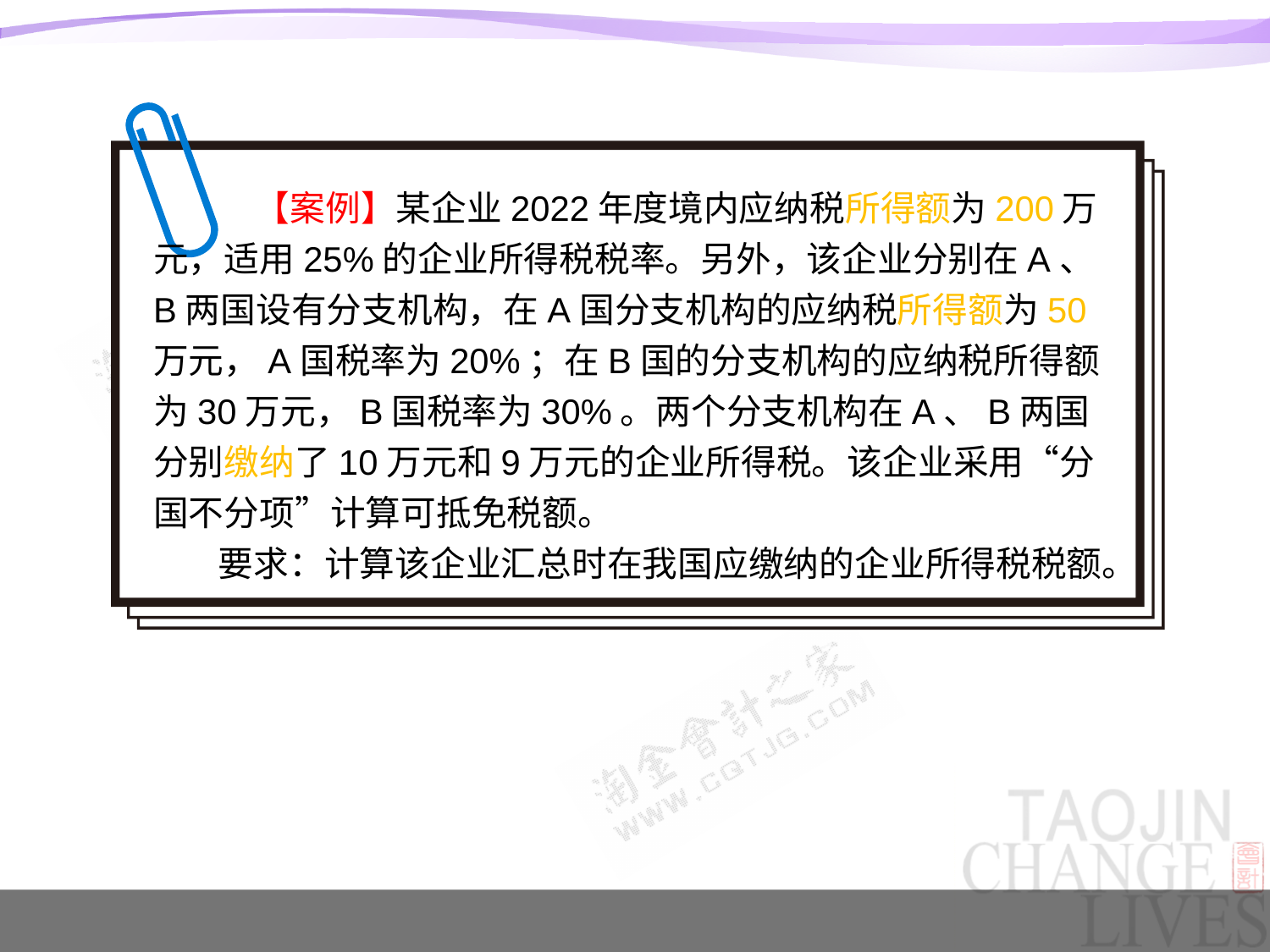

【案例】某企业2022年度境内应纳税所得额为200万元，适用25%的企业所得税税率。另外，该企业分别在A、B两国设有分支机构，在A国分支机构的应纳税所得额为50万元，A国税率为20%；在B国的分支机构的应纳税所得额为30万元，B国税率为30%。两个分支机构在A、B两国分别缴纳了10万元和9万元的企业所得税。该企业采用“分国不分项”计算可抵免税额。
要求：计算该企业汇总时在我国应缴纳的企业所得税税额。